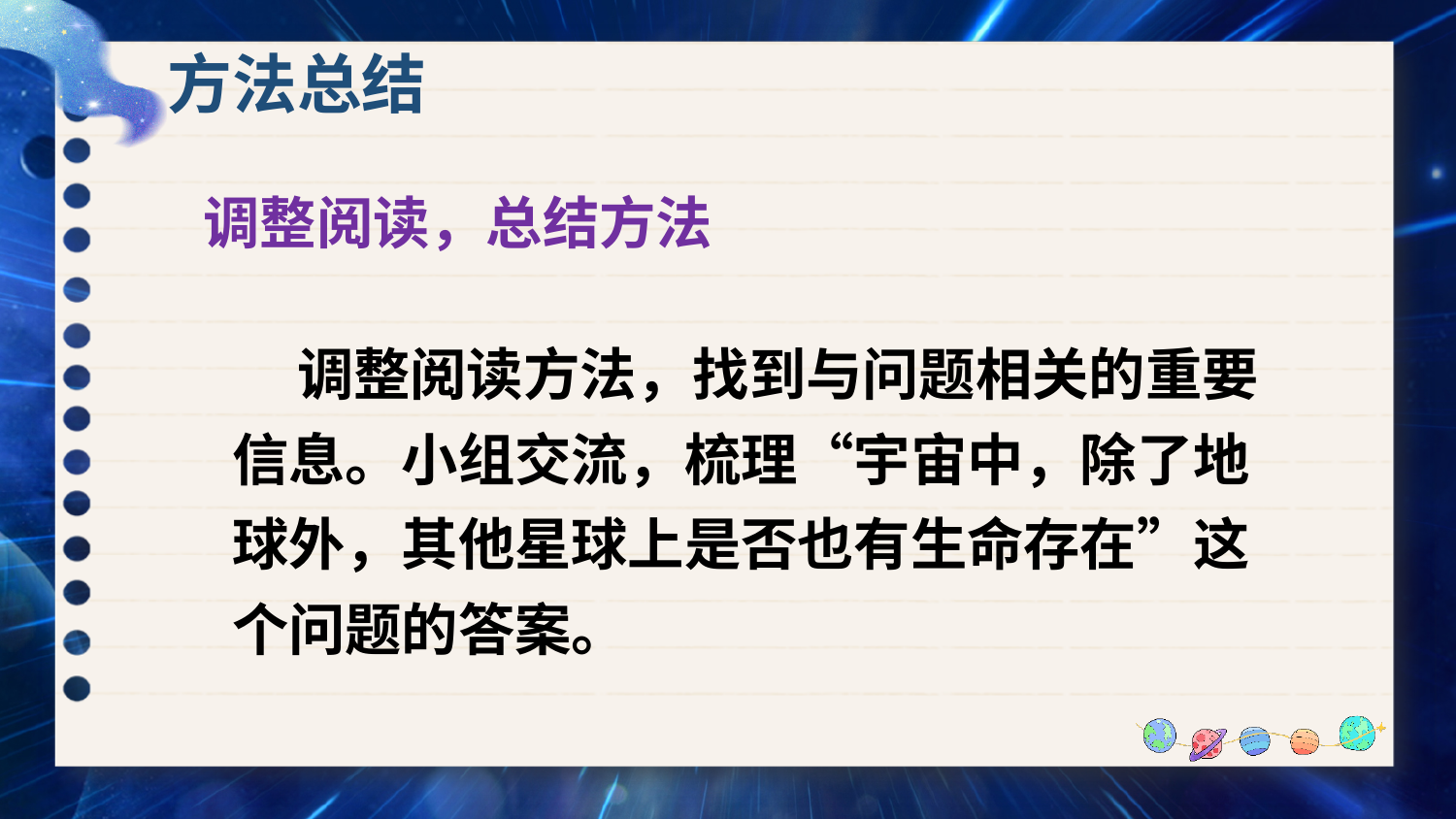

方法总结
调整阅读，总结方法
    调整阅读方法，找到与问题相关的重要信息。小组交流，梳理“宇宙中，除了地球外，其他星球上是否也有生命存在”这个问题的答案。